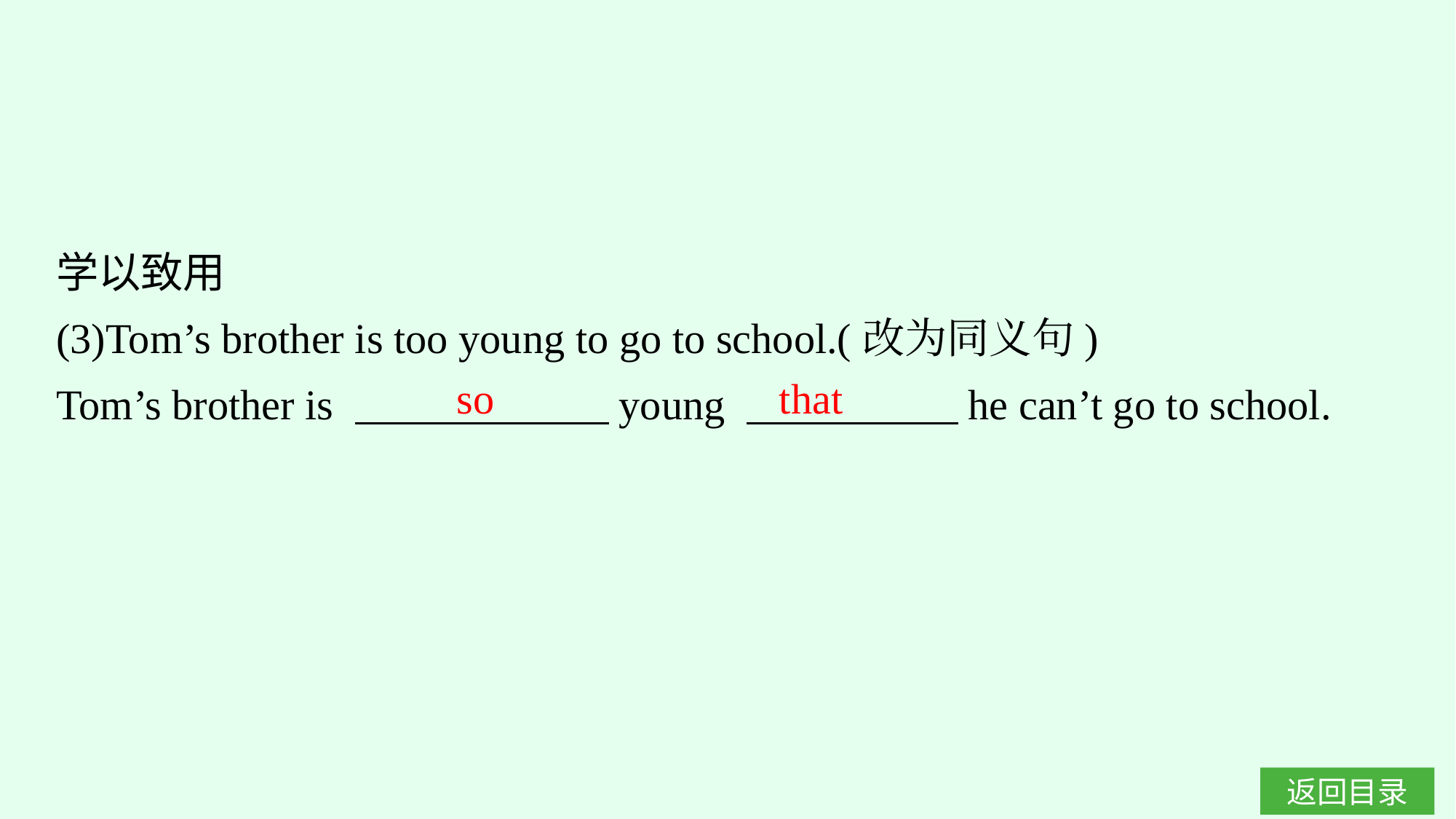

学以致用
(3)Tom’s brother is too young to go to school.(改为同义句)
Tom’s brother is 　　　　　　young 　　　　　he can’t go to school.
so                           that